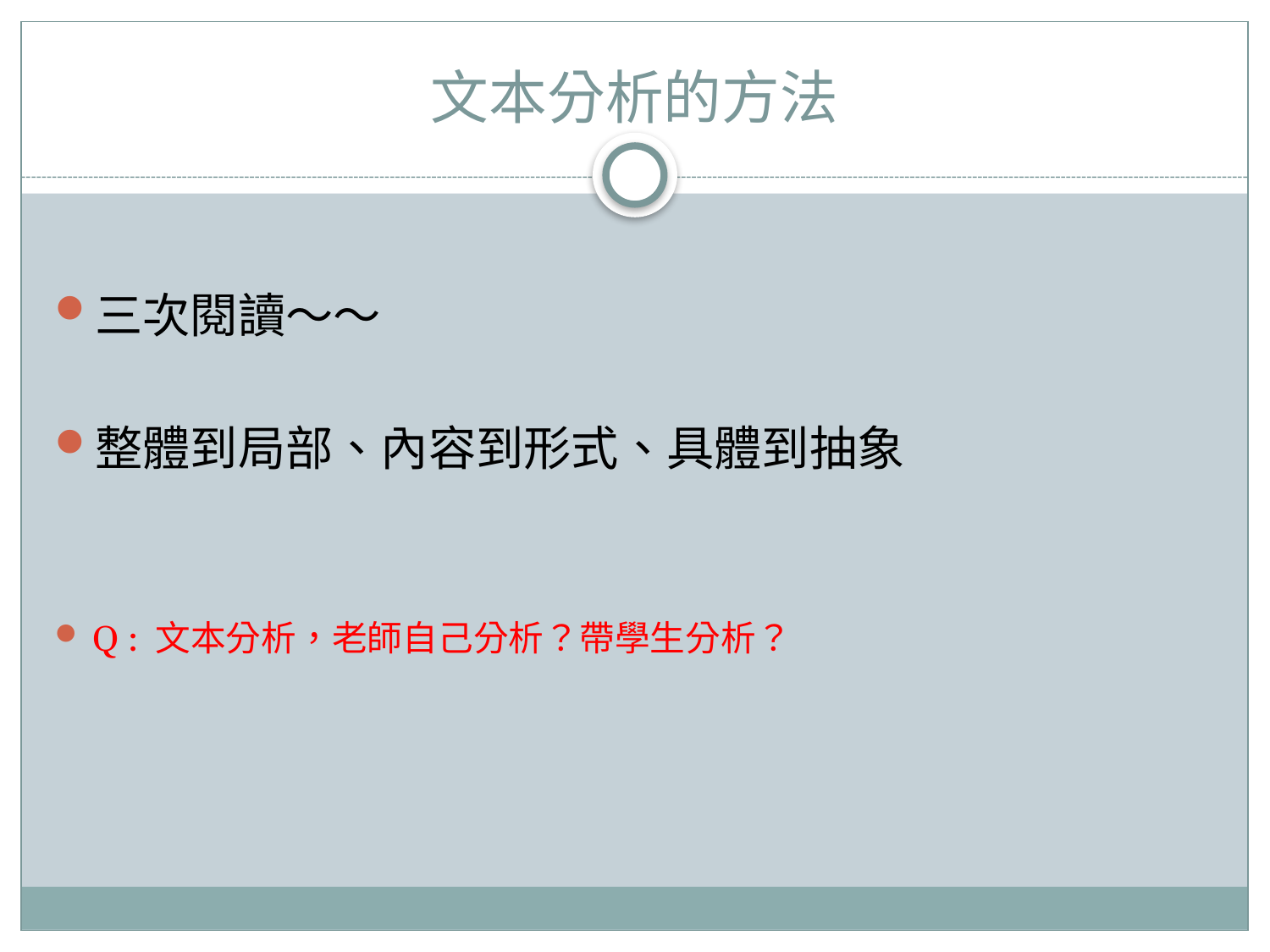

# 文本分析的方法

三次閱讀～～

整體到局部、內容到形式、具體到抽象

Q : 文本分析，老師自己分析？帶學生分析？